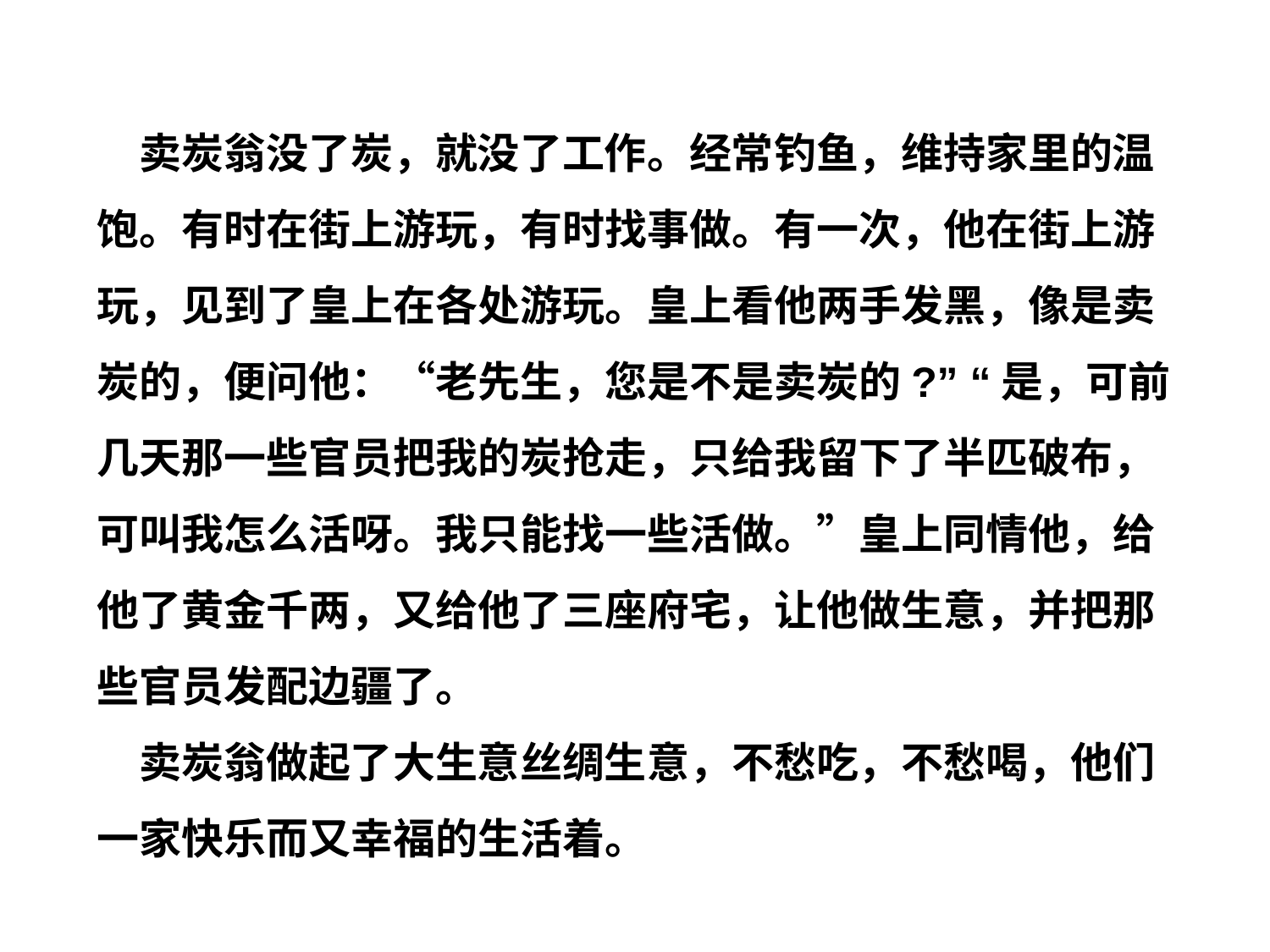

卖炭翁没了炭，就没了工作。经常钓鱼，维持家里的温饱。有时在街上游玩，有时找事做。有一次，他在街上游玩，见到了皇上在各处游玩。皇上看他两手发黑，像是卖炭的，便问他：“老先生，您是不是卖炭的?” “是，可前几天那一些官员把我的炭抢走，只给我留下了半匹破布，可叫我怎么活呀。我只能找一些活做。”皇上同情他，给他了黄金千两，又给他了三座府宅，让他做生意，并把那些官员发配边疆了。
卖炭翁做起了大生意丝绸生意，不愁吃，不愁喝，他们一家快乐而又幸福的生活着。